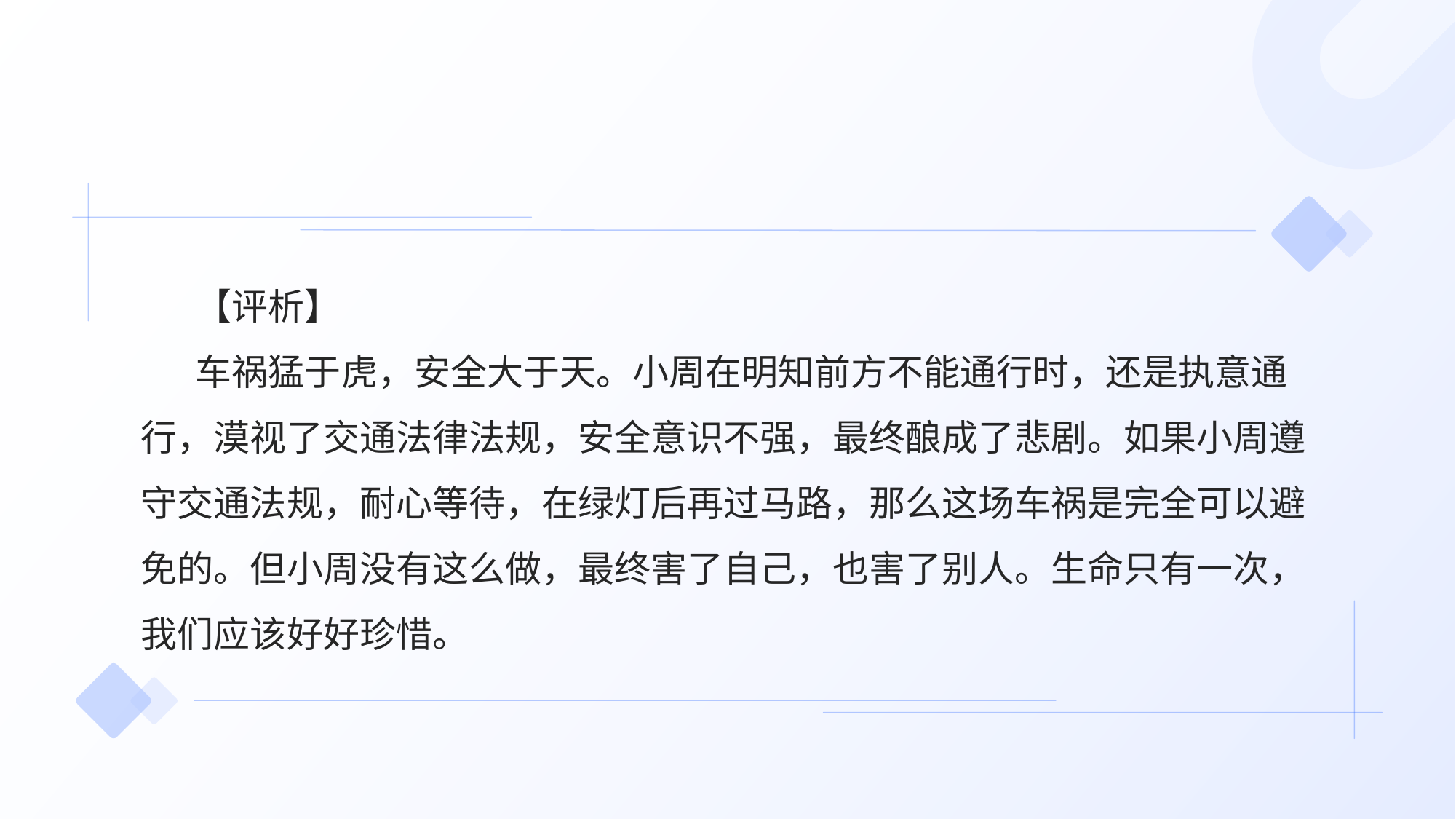

【评析】
车祸猛于虎，安全大于天。小周在明知前方不能通行时，还是执意通行，漠视了交通法律法规，安全意识不强，最终酿成了悲剧。如果小周遵守交通法规，耐心等待，在绿灯后再过马路，那么这场车祸是完全可以避免的。但小周没有这么做，最终害了自己，也害了别人。生命只有一次，我们应该好好珍惜。